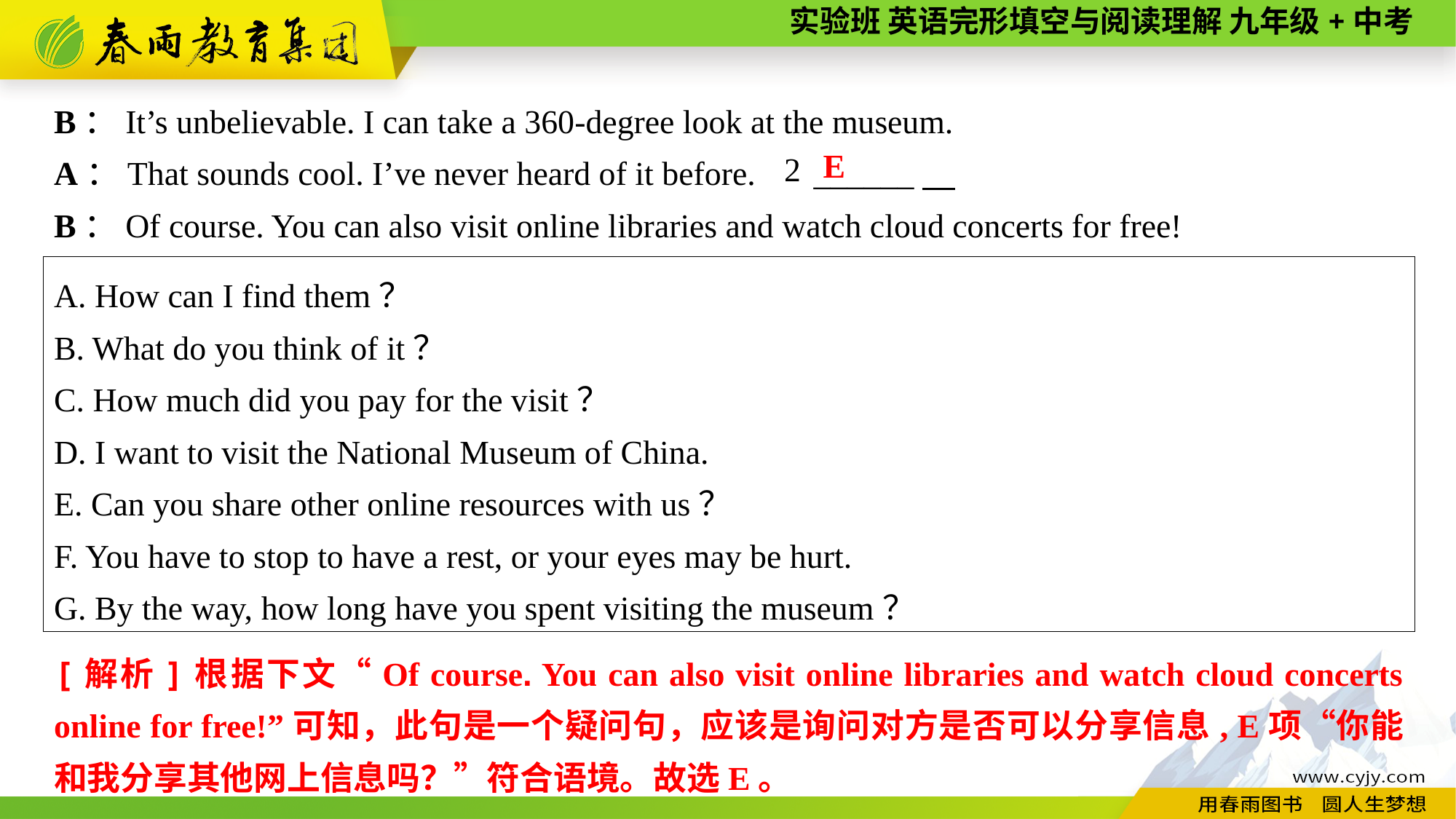

B：It’s unbelievable. I can take a 360-degree look at the museum.
A：That sounds cool. I’ve never heard of it before. 　______
B：Of course. You can also visit online libraries and watch cloud concerts for free!
E
2
A. How can I find them？
B. What do you think of it？
C. How much did you pay for the visit？
D. I want to visit the National Museum of China.
E. Can you share other online resources with us？
F. You have to stop to have a rest, or your eyes may be hurt.
G. By the way, how long have you spent visiting the museum？
[解析]根据下文“Of course. You can also visit online libraries and watch cloud concerts online for free!”可知，此句是一个疑问句，应该是询问对方是否可以分享信息, E项“你能和我分享其他网上信息吗？”符合语境。故选E。